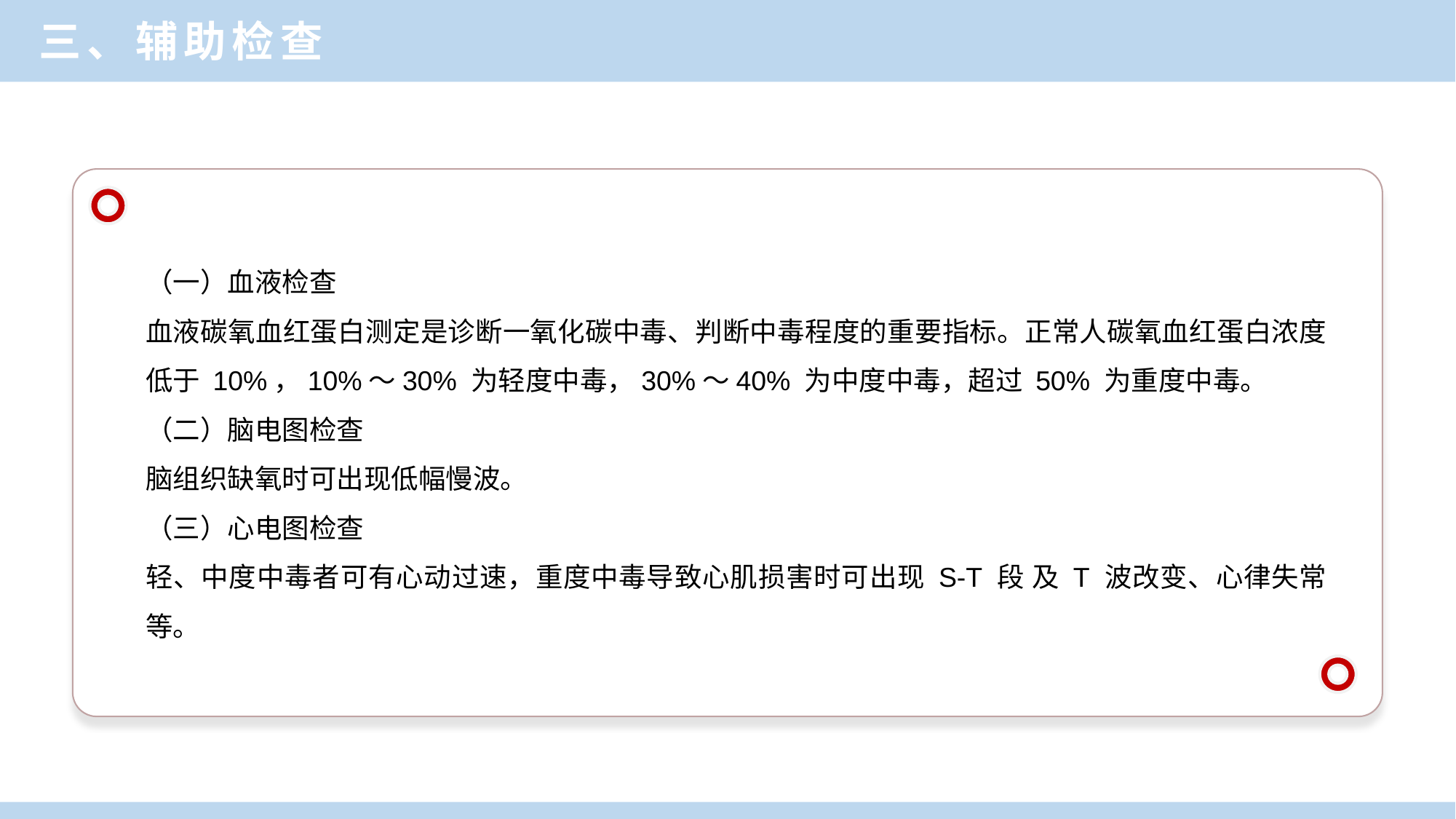

三、辅助检查

（一）血液检查
血液碳氧血红蛋白测定是诊断一氧化碳中毒、判断中毒程度的重要指标。正常人碳氧血红蛋白浓度低于 10%，10%～30% 为轻度中毒，30%～40% 为中度中毒，超过 50% 为重度中毒。
（二）脑电图检查
脑组织缺氧时可出现低幅慢波。
（三）心电图检查
轻、中度中毒者可有心动过速，重度中毒导致心肌损害时可出现 S-T 段 及 T 波改变、心律失常等。